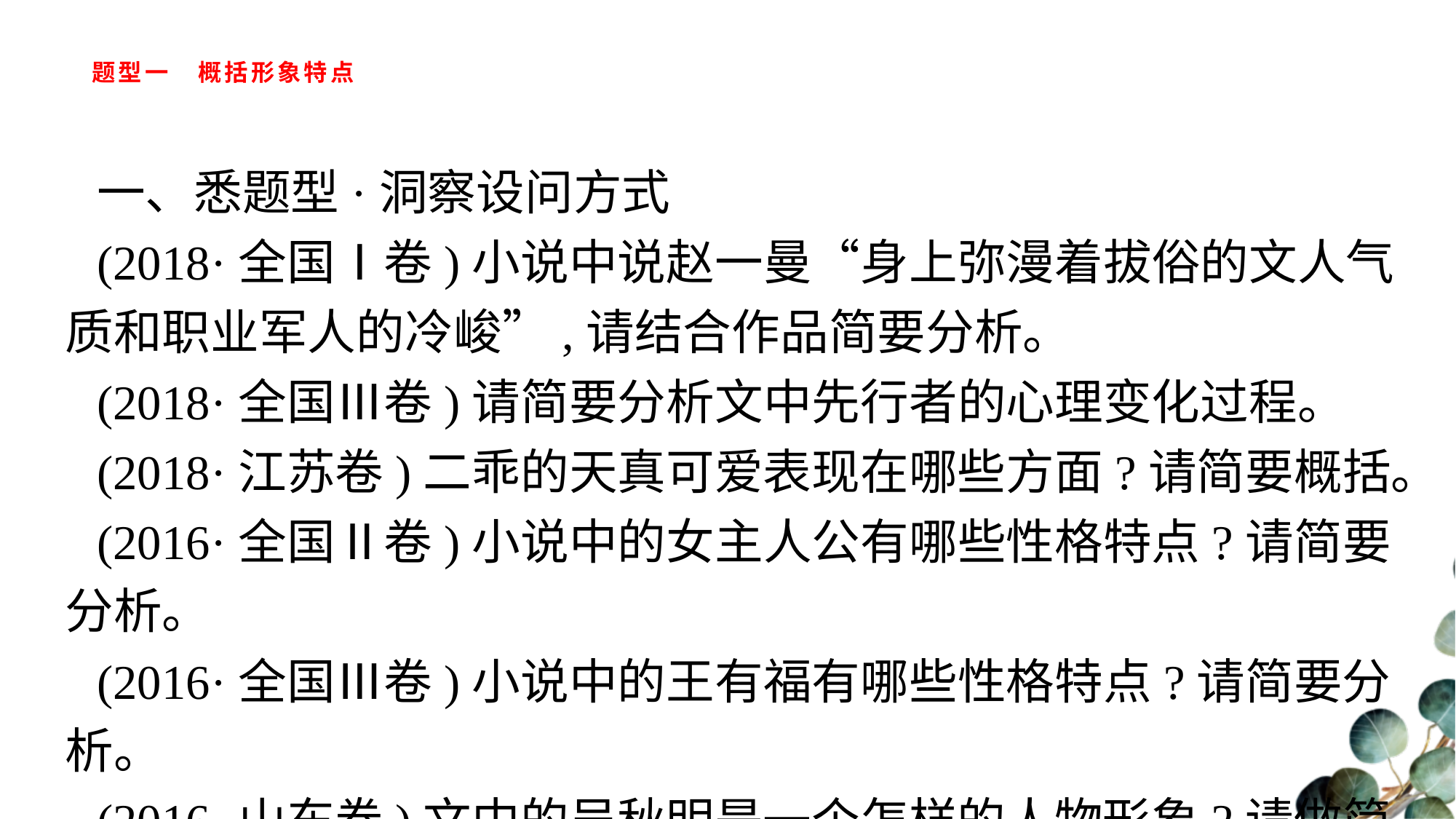

# 题型一　概括形象特点
一、悉题型·洞察设问方式
(2018·全国Ⅰ卷)小说中说赵一曼“身上弥漫着拔俗的文人气质和职业军人的冷峻”,请结合作品简要分析。
(2018·全国Ⅲ卷)请简要分析文中先行者的心理变化过程。
(2018·江苏卷)二乖的天真可爱表现在哪些方面?请简要概括。
(2016·全国Ⅱ卷)小说中的女主人公有哪些性格特点?请简要分析。
(2016·全国Ⅲ卷)小说中的王有福有哪些性格特点?请简要分析。
(2016·山东卷)文中的吴秋明是一个怎样的人物形象?请做简要概括。